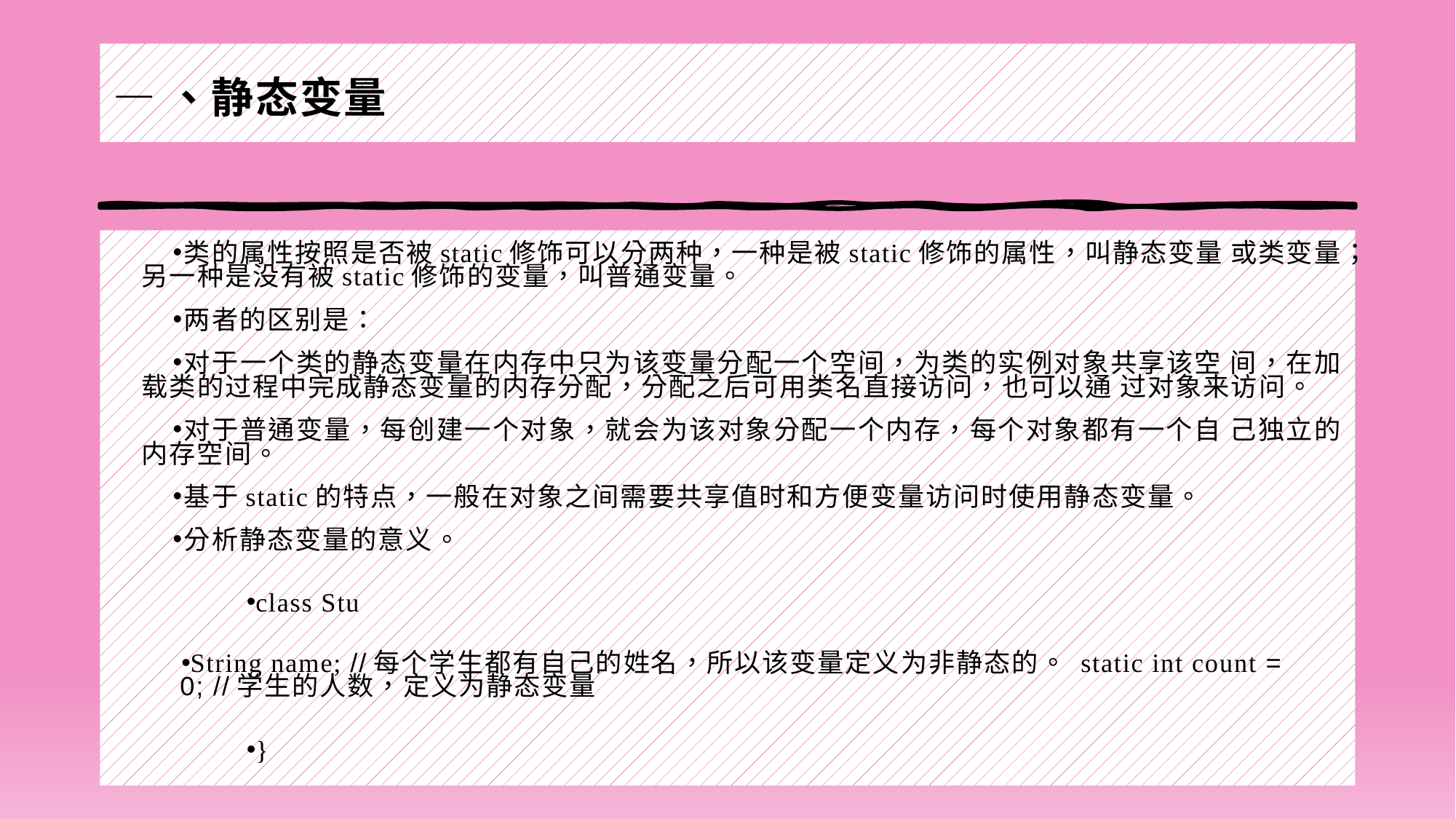

# —、静态变量
类的属性按照是否被static修饰可以分两种，一种是被static修饰的属性，叫静态变量 或类变量；另一种是没有被static修饰的变量，叫普通变量。
两者的区别是：
对于一个类的静态变量在内存中只为该变量分配一个空间，为类的实例对象共享该空 间，在加载类的过程中完成静态变量的内存分配，分配之后可用类名直接访问，也可以通 过对象来访问。
对于普通变量，每创建一个对象，就会为该对象分配一个内存，每个对象都有一个自 己独立的内存空间。
基于static的特点，一般在对象之间需要共享值时和方便变量访问时使用静态变量。
分析静态变量的意义。
class Stu
String name; //每个学生都有自己的姓名，所以该变量定义为非静态的。 static int count = 0; //学生的人数，定义为静态变量
}